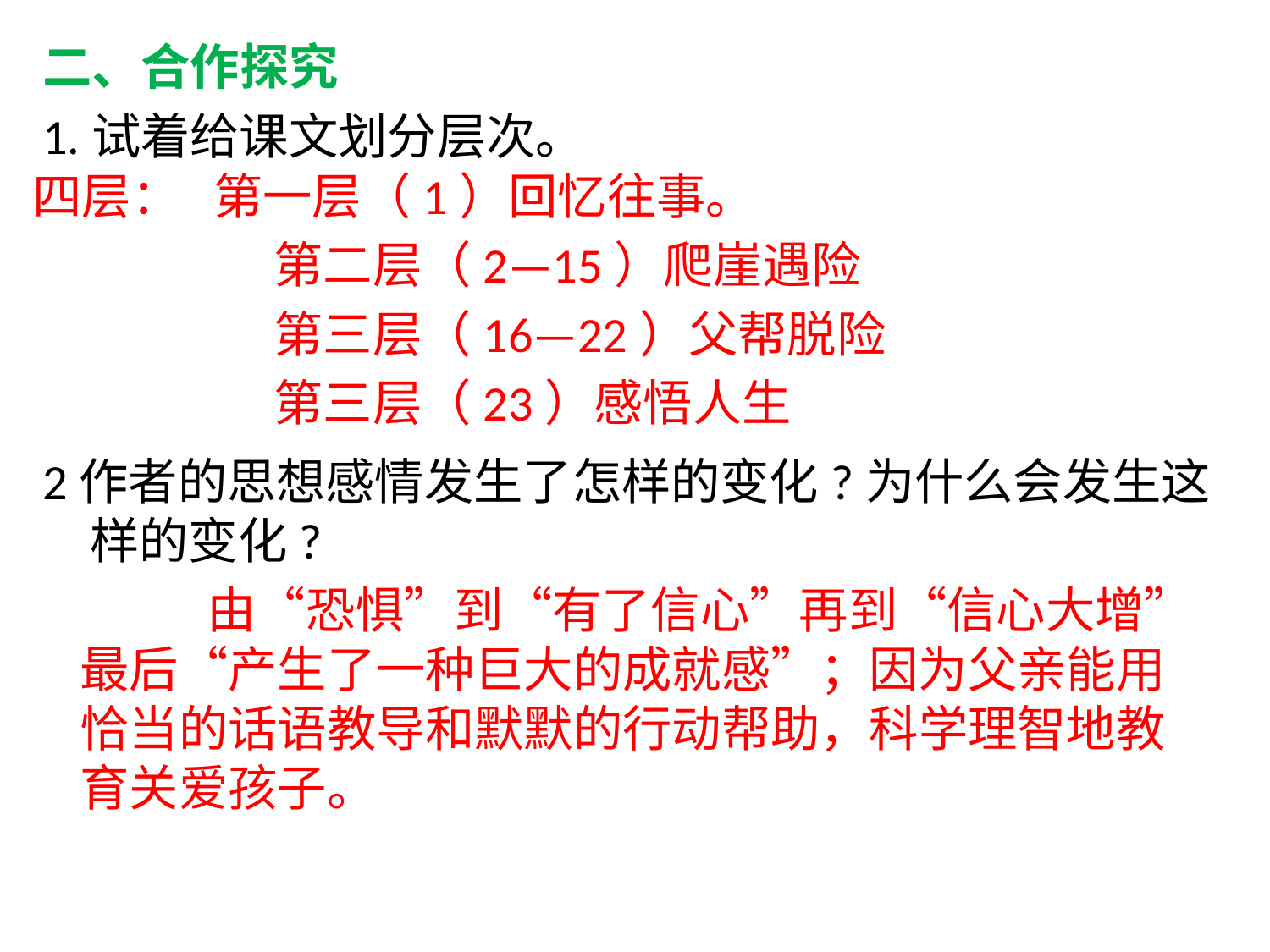

二、合作探究
1.试着给课文划分层次。

2作者的思想感情发生了怎样的变化?为什么会发生这样的变化?

四层：   第一层（1）回忆往事。
		     第二层（2—15）爬崖遇险
		     第三层（16—22）父帮脱险
		     第三层（23）感悟人生

		由“恐惧”到“有了信心”再到“信心大增”最后“产生了一种巨大的成就感”；因为父亲能用恰当的话语教导和默默的行动帮助，科学理智地教育关爱孩子。